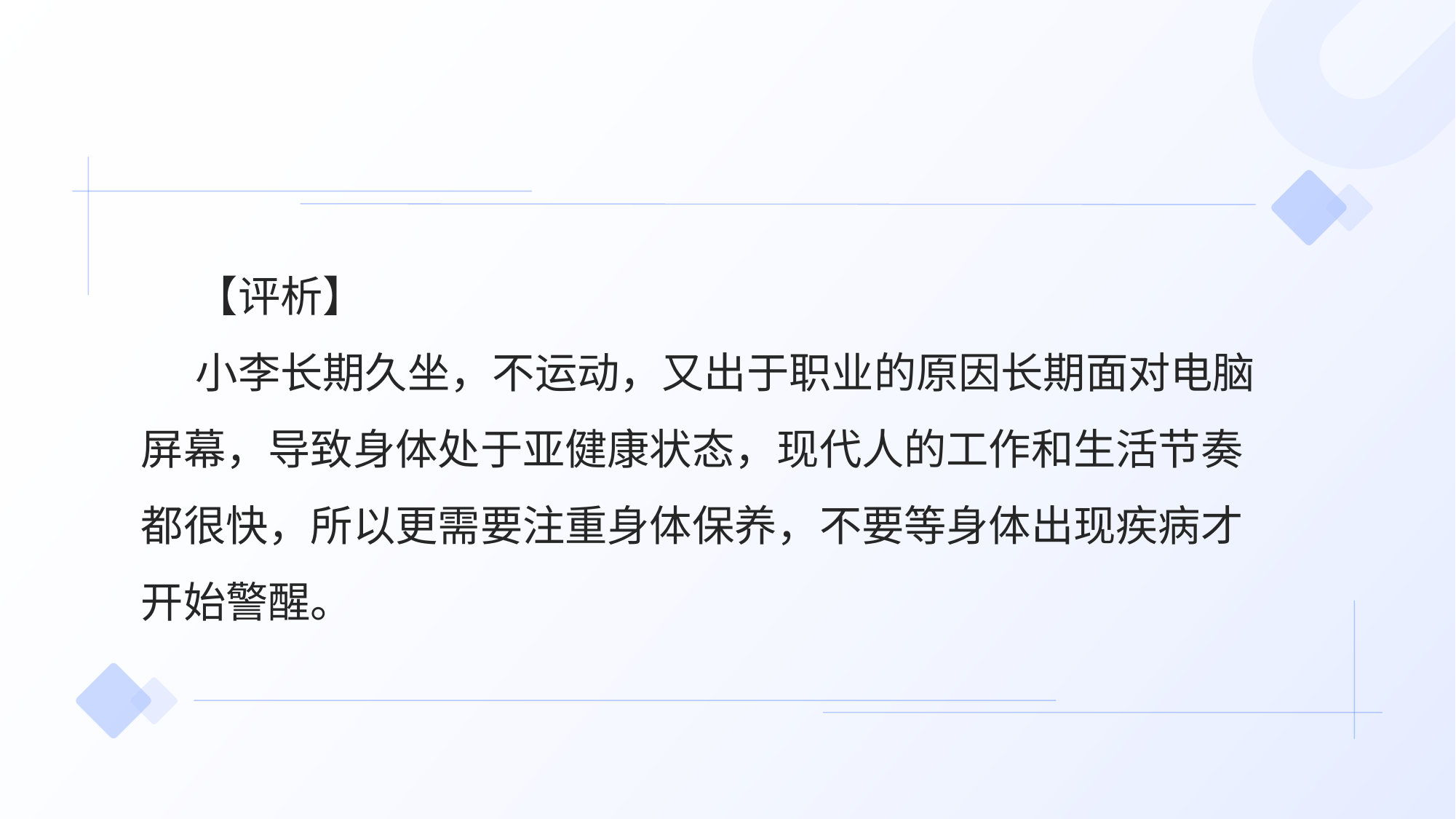

【评析】
小李长期久坐，不运动，又出于职业的原因长期面对电脑屏幕，导致身体处于亚健康状态，现代人的工作和生活节奏都很快，所以更需要注重身体保养，不要等身体出现疾病才开始警醒。